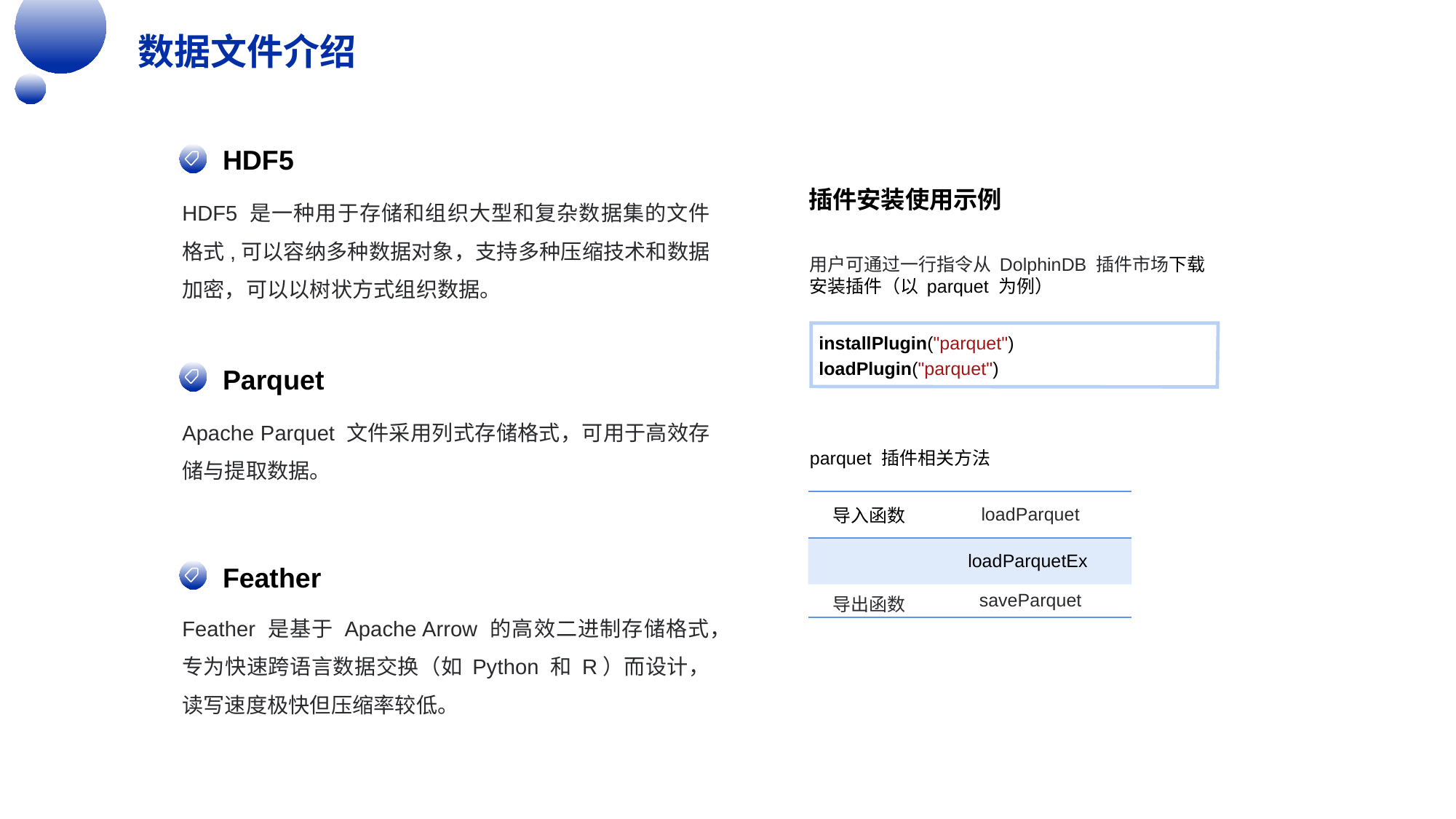

数据文件介绍

HDF5

插件安装使用示例
HDF5 是一种用于存储和组织大型和复杂数据集的文件格式,可以容纳多种数据对象，支持多种压缩技术和数据加密，可以以树状方式组织数据。
用户可通过一行指令从 DolphinDB 插件市场下载安装插件（以 parquet 为例）
installPlugin("parquet")
loadPlugin("parquet")

Parquet

Apache Parquet 文件采用列式存储格式，可用于高效存储与提取数据。
parquet 插件相关方法
| 导入函数 | loadParquet |
| --- | --- |
|  | loadParquetEx |
| 导出函数 | saveParquet |
Feather

Feather 是基于 Apache Arrow 的高效二进制存储格式，专为快速跨语言数据交换（如 Python 和 R）而设计，读写速度极快但压缩率较低。